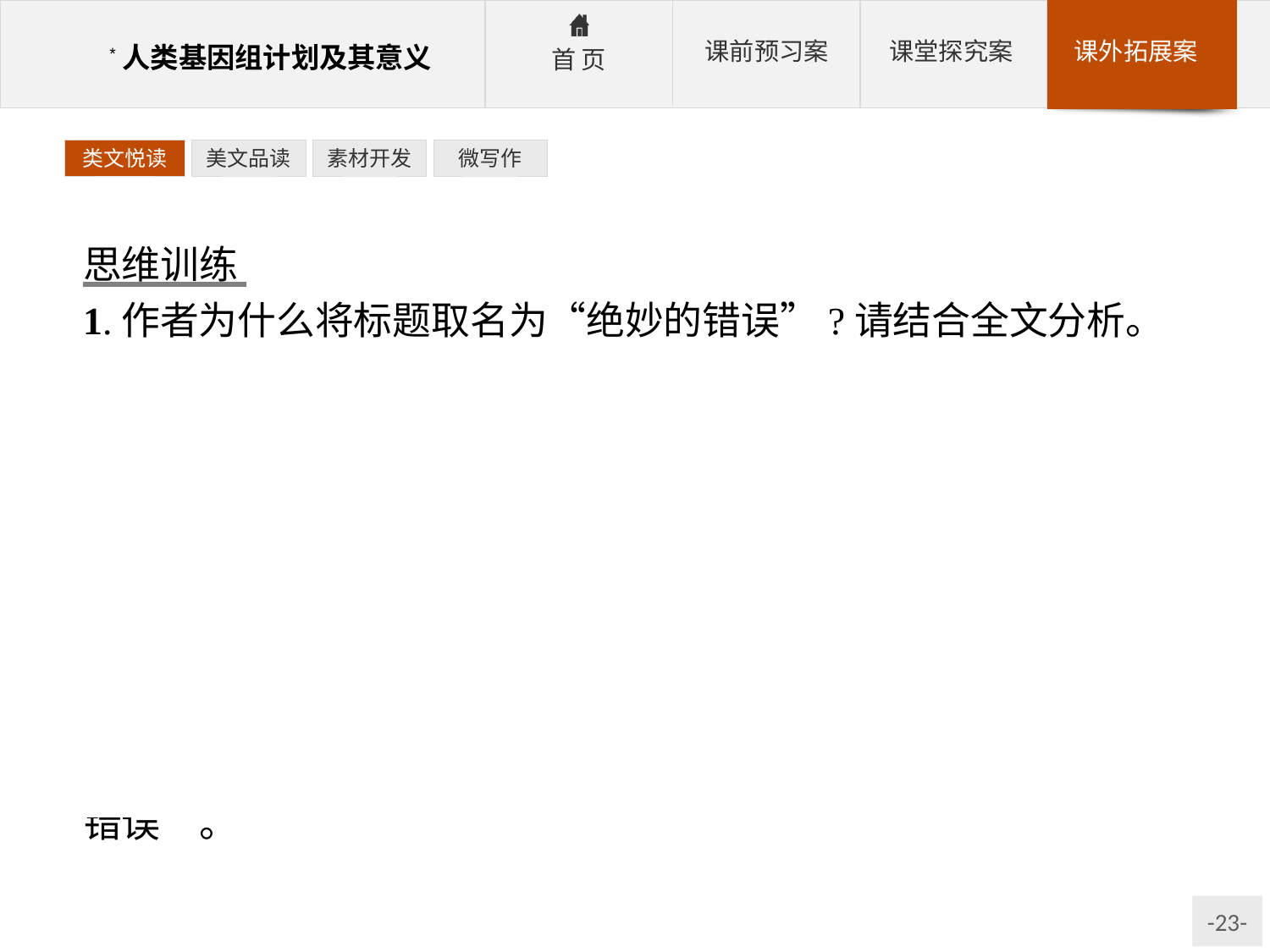

类文悦读
美文品读
素材开发
微写作
思维训练
1.作者为什么将标题取名为“绝妙的错误”?请结合全文分析。
参考答案:“绝妙的错误”指的是DNA的演变过程,在不断的“错误”中由单细胞生物逐渐形成不同的生物。之所以称为“错误”是指演变过程中“每一个突变”“都是某种随机的全然自发的意外”,比如“在进化路上的某处,核苷酸旁移,让进了新成员;也可能还有病毒迁移进来,随身带来一些小小的异己的基因组;还有来自太阳或外层空间的辐射在分子中引起了小小的裂缝,于是就孕育出人类”这些错误。说错误是“绝妙”的主要是说这一个个的意外错误,才成就了今天的生物。所以标题取名为“绝妙的错误”。